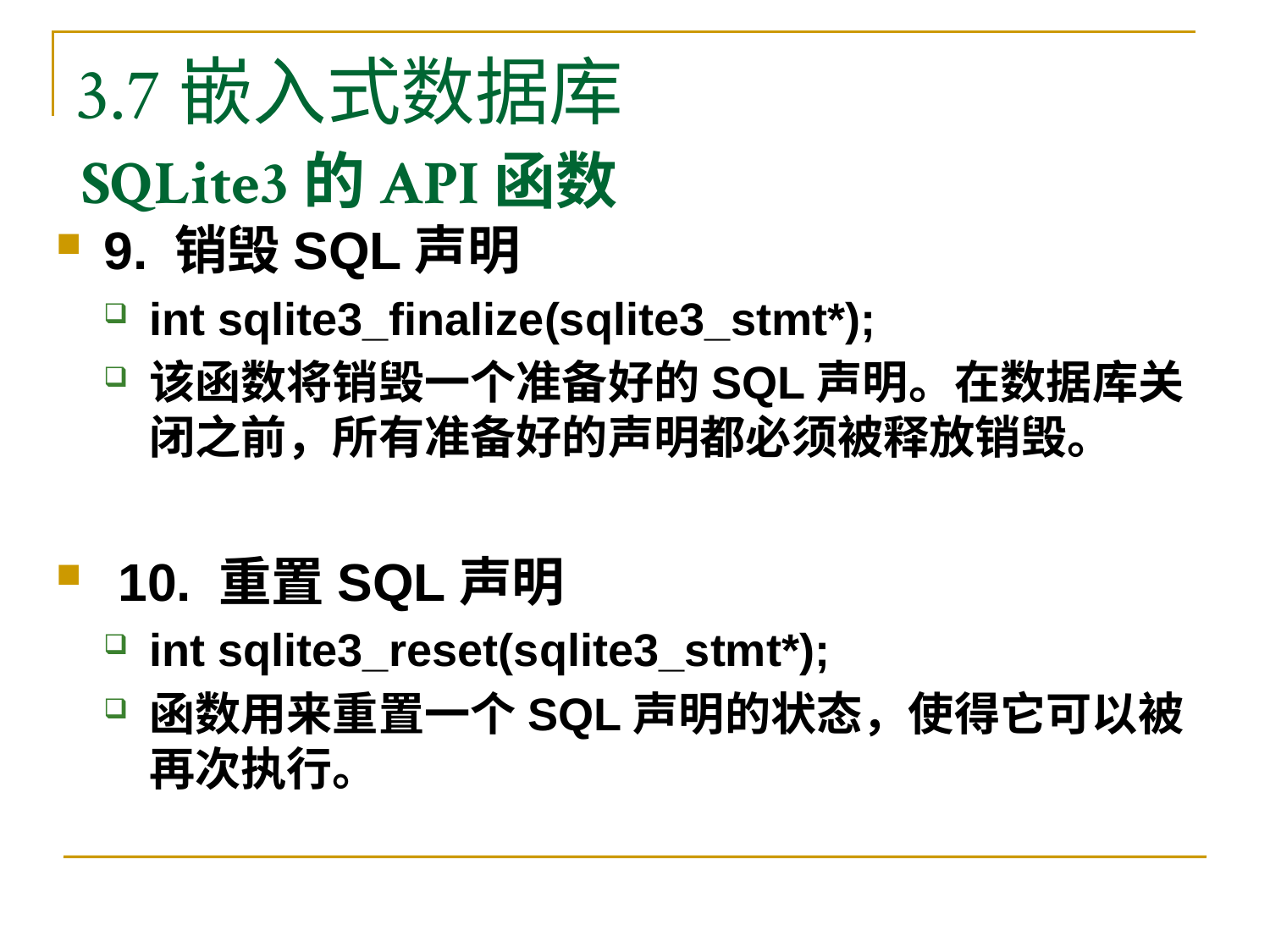

3.7嵌入式数据库
# SQLite3的API函数
9. 销毁SQL声明
int sqlite3_finalize(sqlite3_stmt*);
该函数将销毁一个准备好的SQL声明。在数据库关闭之前，所有准备好的声明都必须被释放销毁。

 10. 重置SQL声明
int sqlite3_reset(sqlite3_stmt*);
函数用来重置一个SQL声明的状态，使得它可以被再次执行。